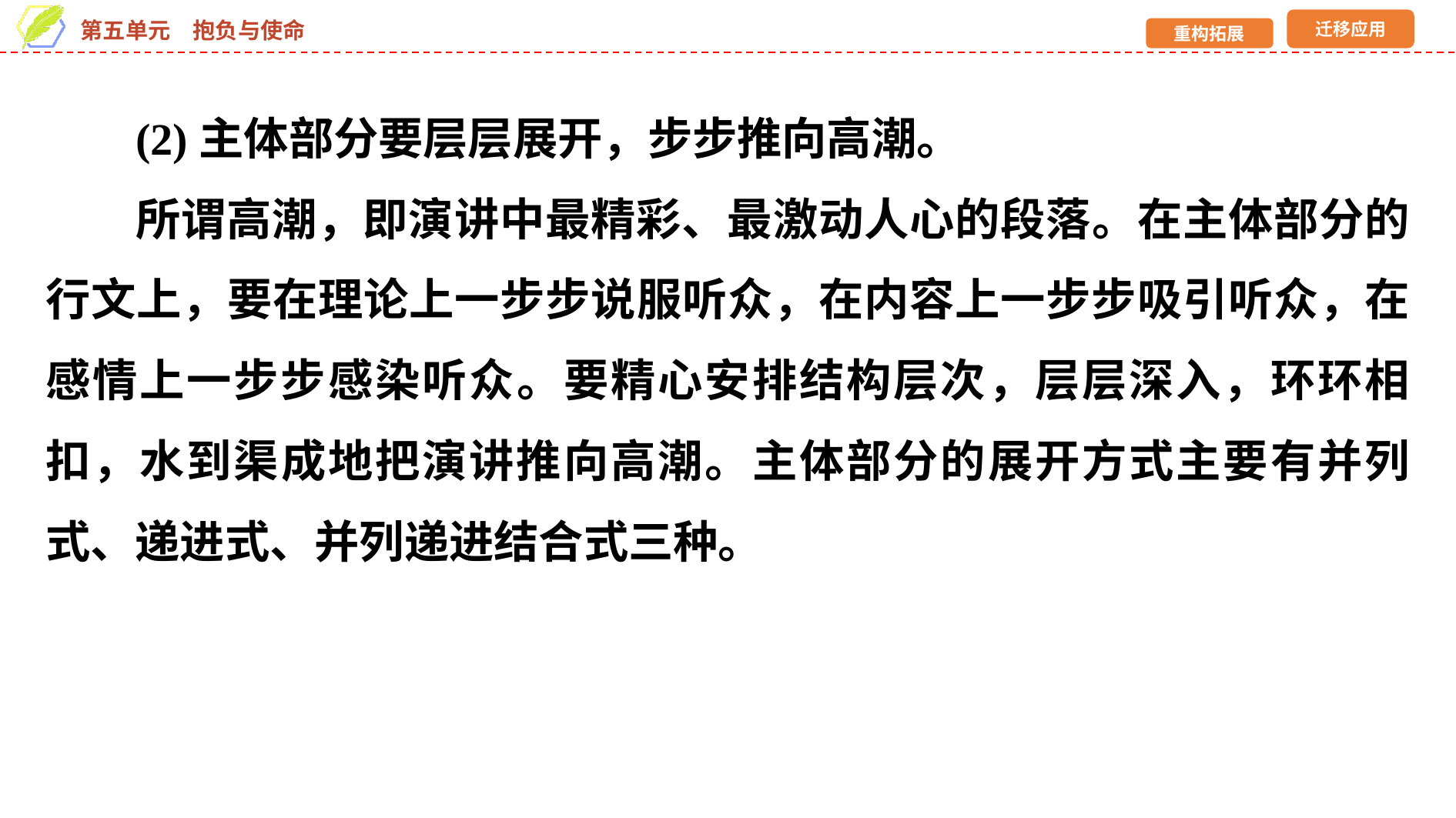

(2)主体部分要层层展开，步步推向高潮。
所谓高潮，即演讲中最精彩、最激动人心的段落。在主体部分的行文上，要在理论上一步步说服听众，在内容上一步步吸引听众，在感情上一步步感染听众。要精心安排结构层次，层层深入，环环相扣，水到渠成地把演讲推向高潮。主体部分的展开方式主要有并列式、递进式、并列递进结合式三种。